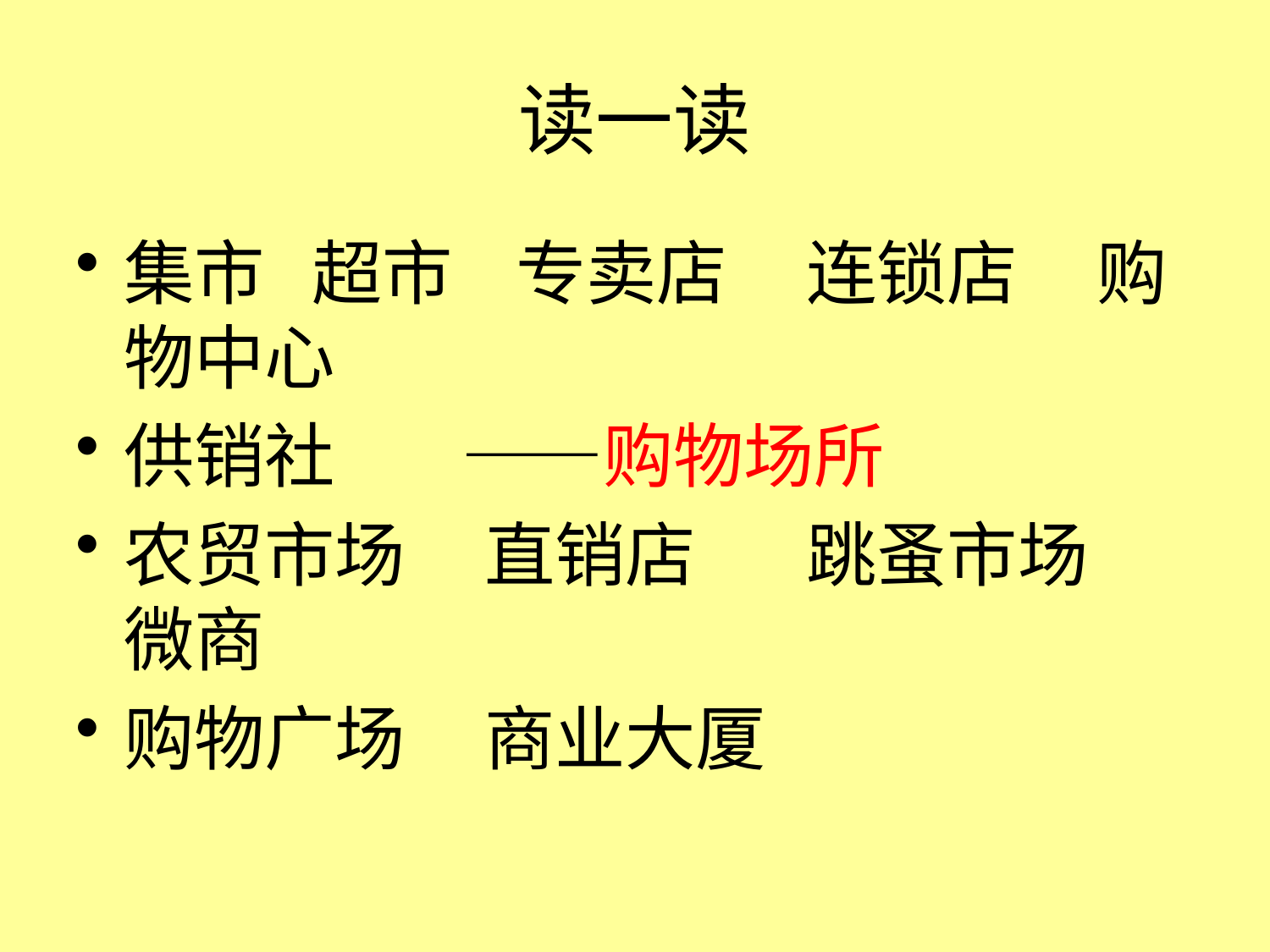

# 读一读
集市   超市    专卖店     连锁店     购物中心
供销社        ——购物场所
农贸市场     直销店       跳蚤市场     微商
购物广场     商业大厦